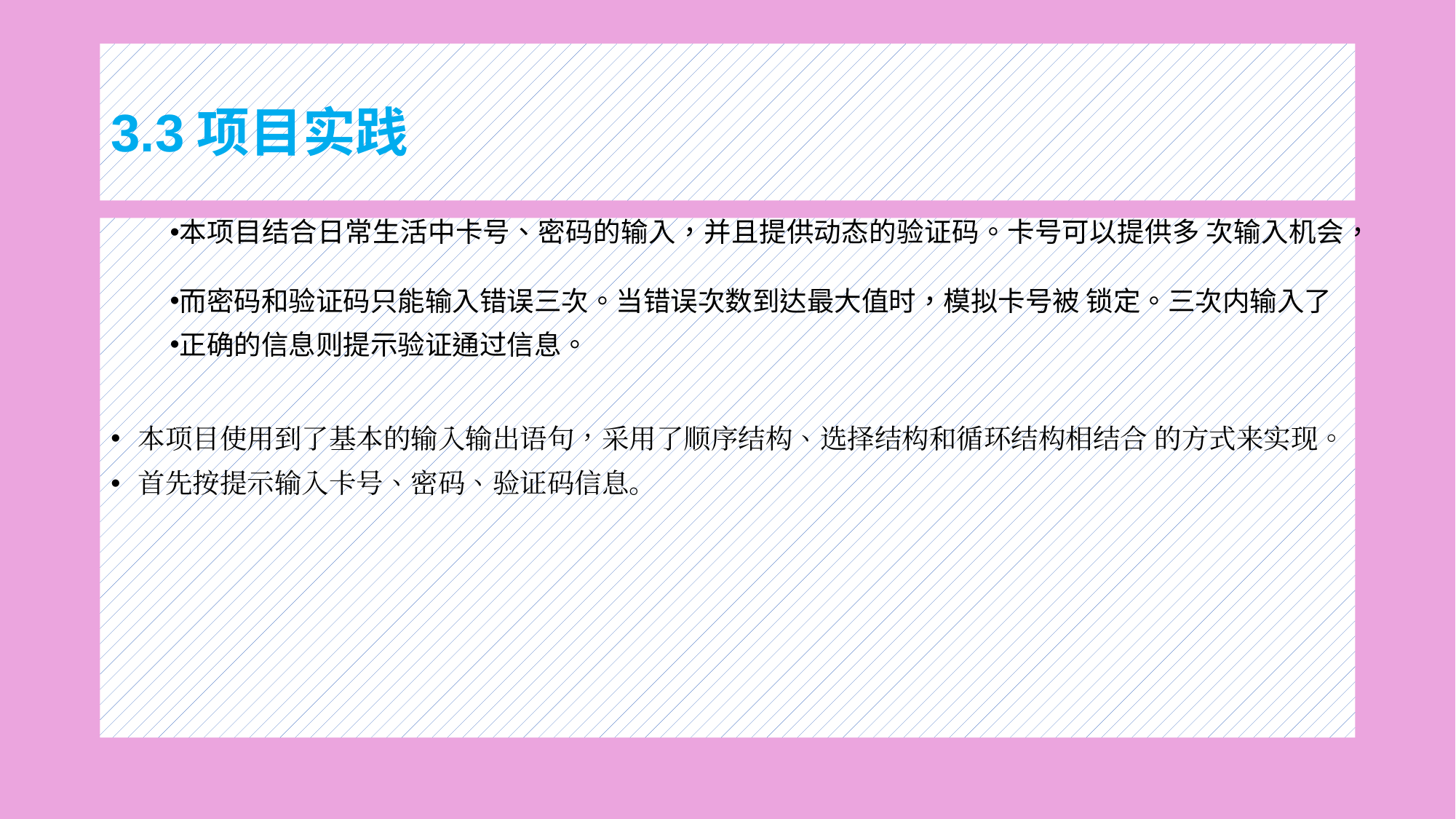

# 3.3项目实践
本项目结合日常生活中卡号、密码的输入，并且提供动态的验证码。卡号可以提供多 次输入机会，
而密码和验证码只能输入错误三次。当错误次数到达最大值时，模拟卡号被 锁定。三次内输入了
正确的信息则提示验证通过信息。

本项目使用到了基本的输入输出语句，采用了顺序结构、选择结构和循环结构相结合 的方式来实现。
首先按提示输入卡号、密码、验证码信息。